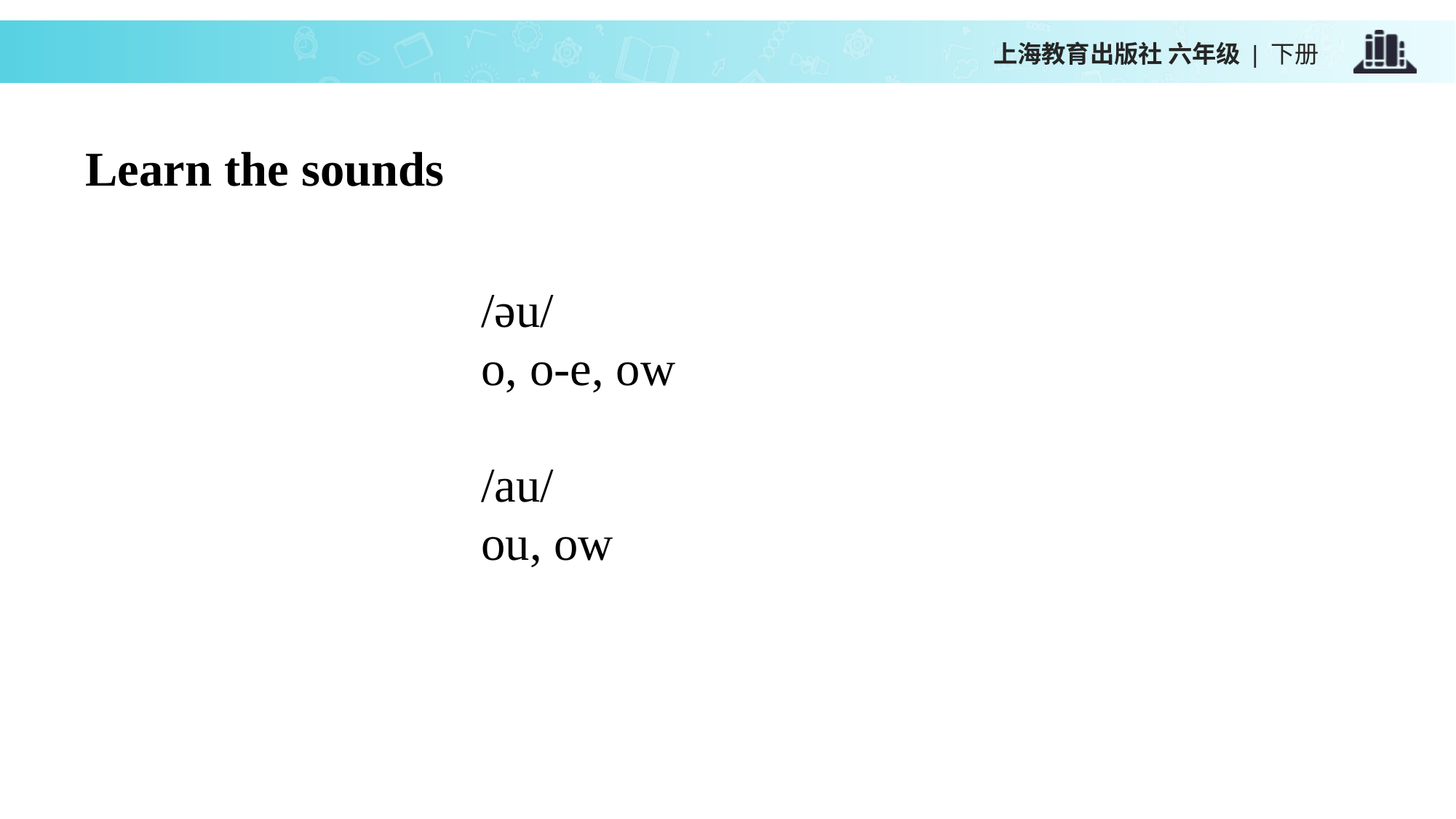

上海教育出版社 六年级 | 下册
Learn the sounds

/əu/
o, o-e, ow

/au/
ou, ow